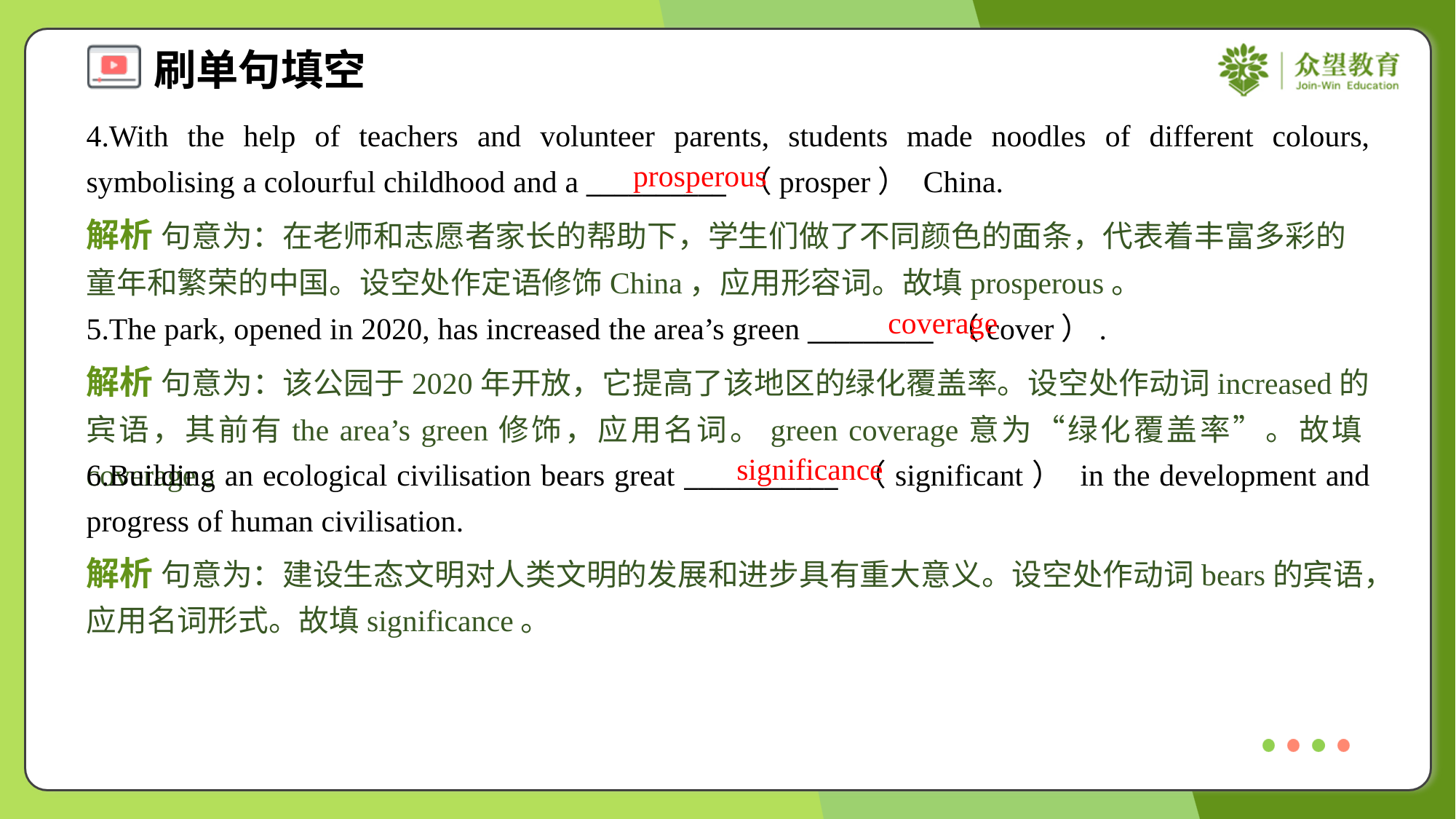

4.With the help of teachers and volunteer parents, students made noodles of different colours, symbolising a colourful childhood and a __________ （prosper） China.
prosperous
解析 句意为：在老师和志愿者家长的帮助下，学生们做了不同颜色的面条，代表着丰富多彩的童年和繁荣的中国。设空处作定语修饰China，应用形容词。故填prosperous。
coverage
5.The park, opened in 2020, has increased the area’s green _________ （cover）.
解析 句意为：该公园于2020年开放，它提高了该地区的绿化覆盖率。设空处作动词increased的宾语，其前有the area’s green修饰，应用名词。green coverage意为“绿化覆盖率”。故填coverage。
significance
6.Building an ecological civilisation bears great ___________ （significant） in the development and progress of human civilisation.
解析 句意为：建设生态文明对人类文明的发展和进步具有重大意义。设空处作动词bears的宾语，应用名词形式。故填significance。